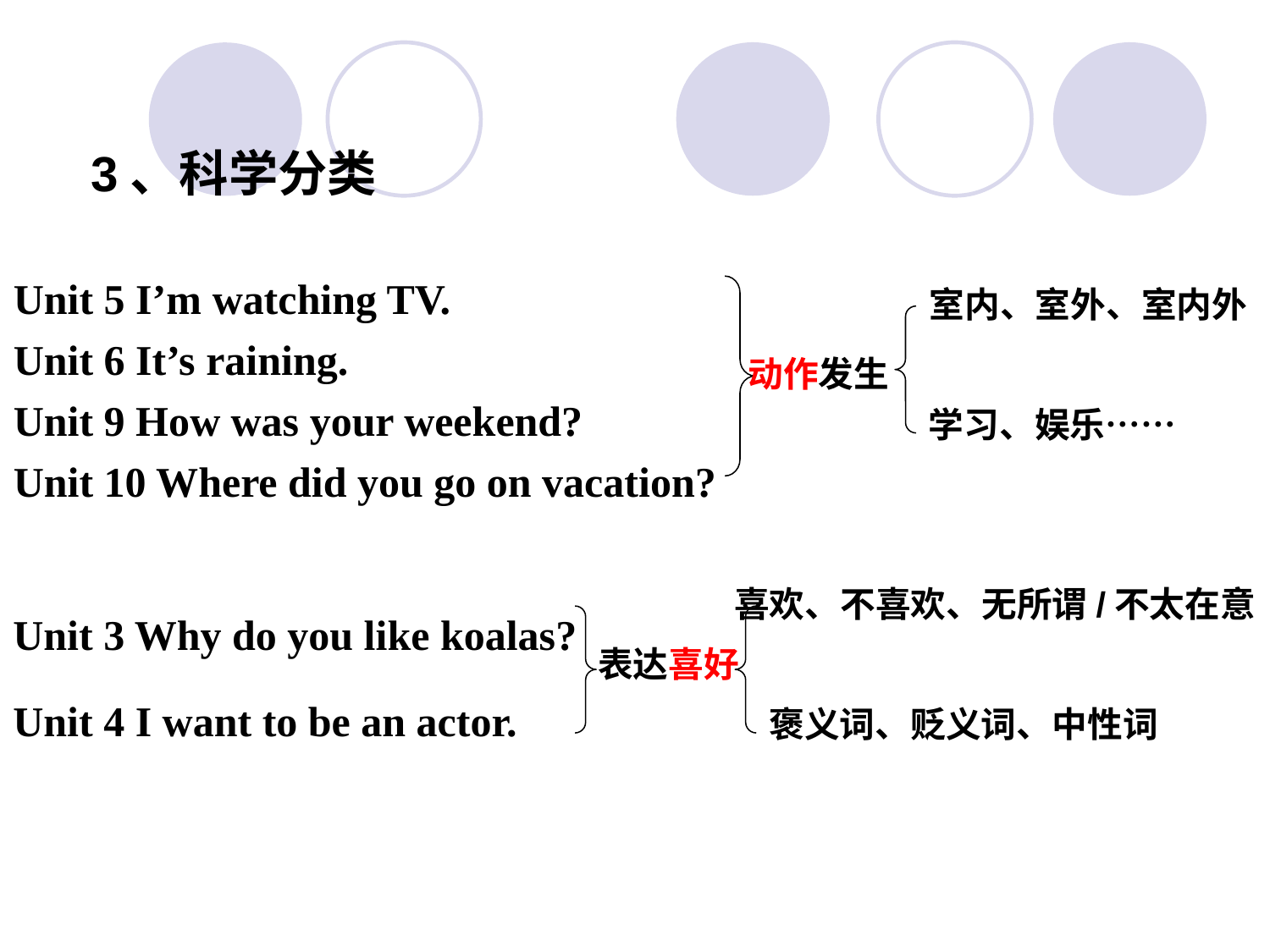

3、科学分类
Unit 5 I’m watching TV.
Unit 6 It’s raining.
Unit 9 How was your weekend?
Unit 10 Where did you go on vacation?

室内、室外、室内外

动作发生
学习、娱乐……
Unit 3 Why do you like koalas?
Unit 4 I want to be an actor.
喜欢、不喜欢、无所谓/不太在意

表达喜好
褒义词、贬义词、中性词